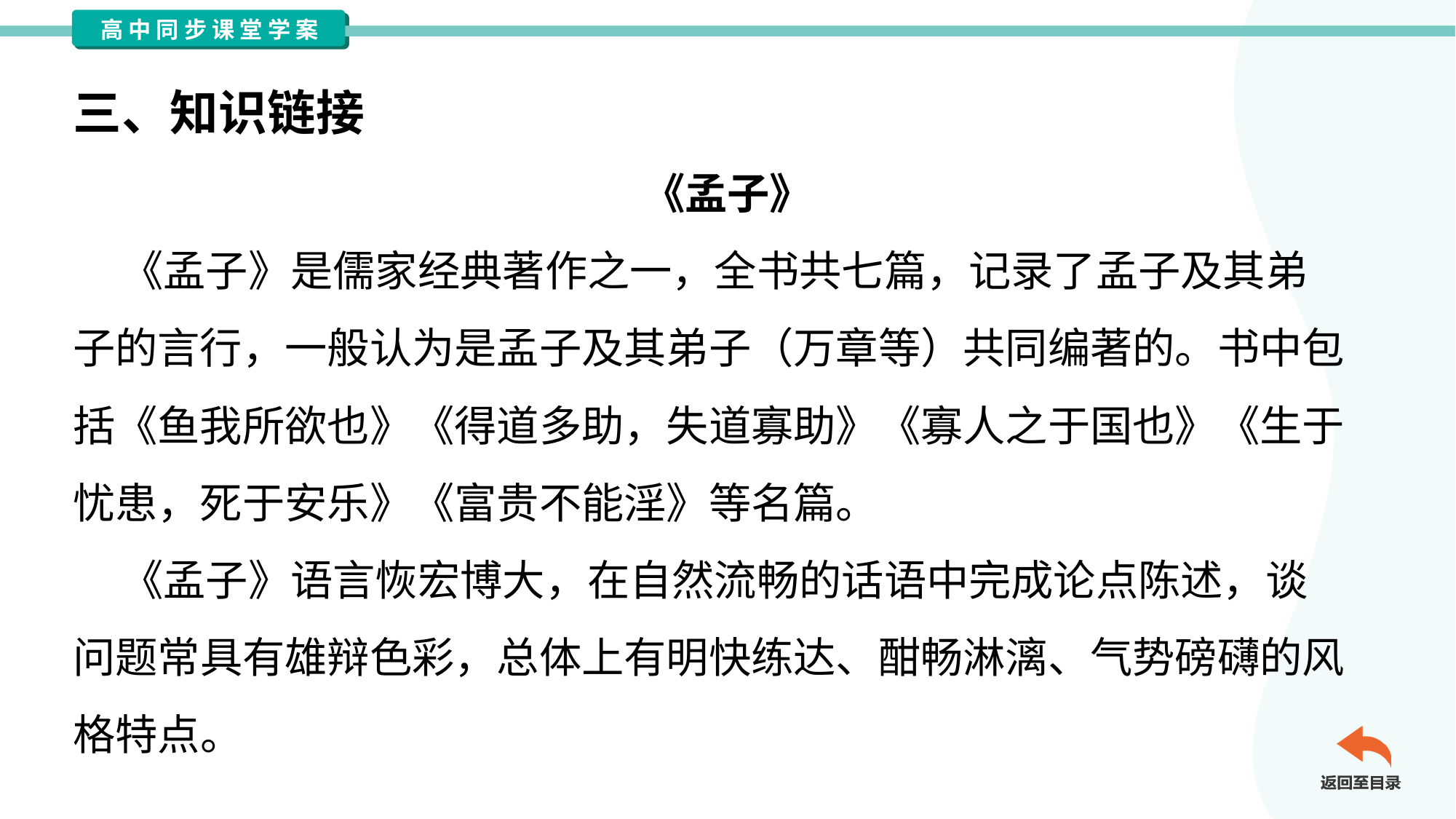

三、知识链接
《孟子》
    《孟子》是儒家经典著作之一，全书共七篇，记录了孟子及其弟
子的言行，一般认为是孟子及其弟子（万章等）共同编著的。书中包
括《鱼我所欲也》《得道多助，失道寡助》《寡人之于国也》《生于
忧患，死于安乐》《富贵不能淫》等名篇。
    《孟子》语言恢宏博大，在自然流畅的话语中完成论点陈述，谈
问题常具有雄辩色彩，总体上有明快练达、酣畅淋漓、气势磅礴的风
格特点。